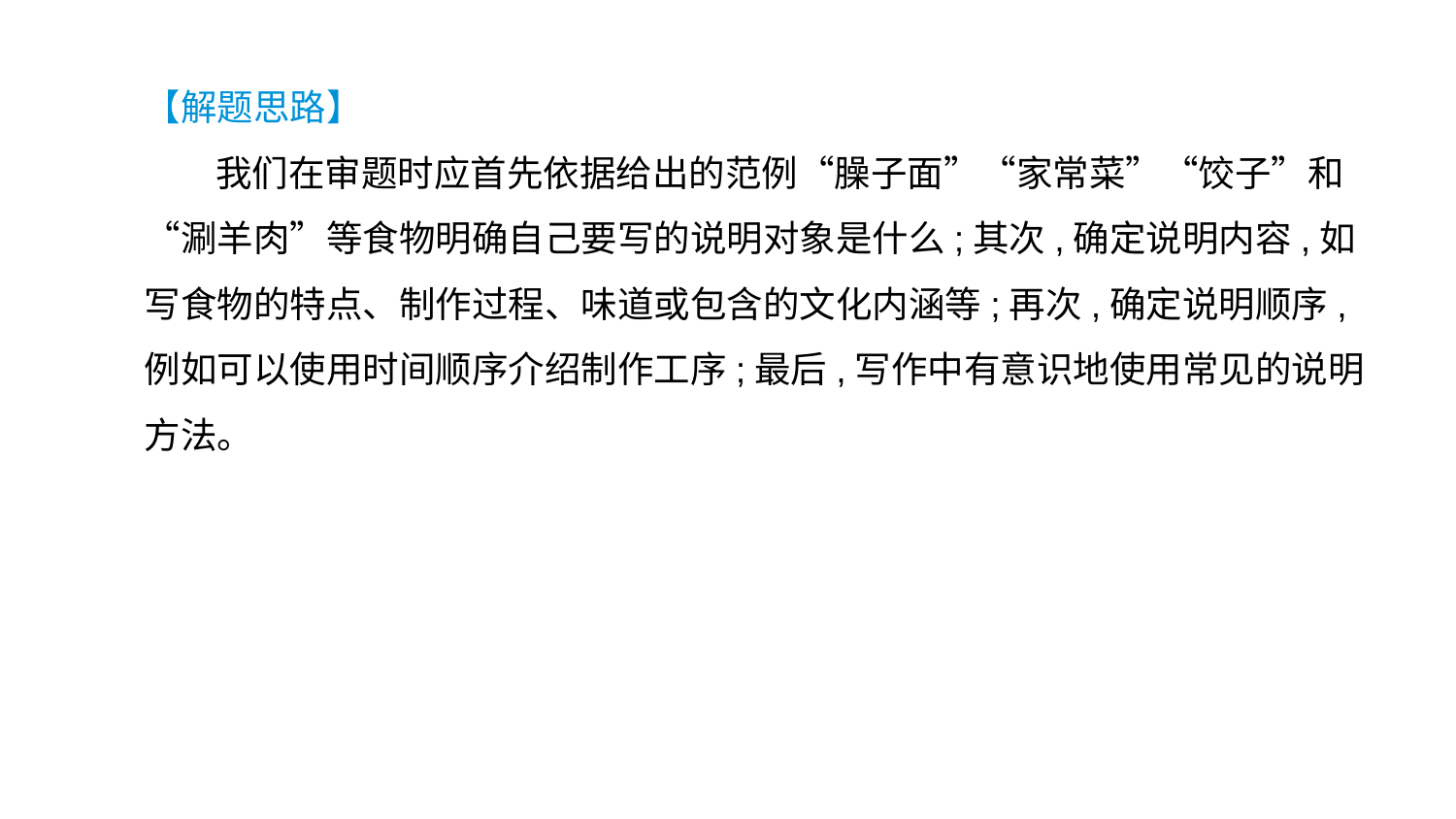

【解题思路】
我们在审题时应首先依据给出的范例“臊子面”“家常菜”“饺子”和“涮羊肉”等食物明确自己要写的说明对象是什么;其次,确定说明内容,如写食物的特点、制作过程、味道或包含的文化内涵等;再次,确定说明顺序,例如可以使用时间顺序介绍制作工序;最后,写作中有意识地使用常见的说明方法。